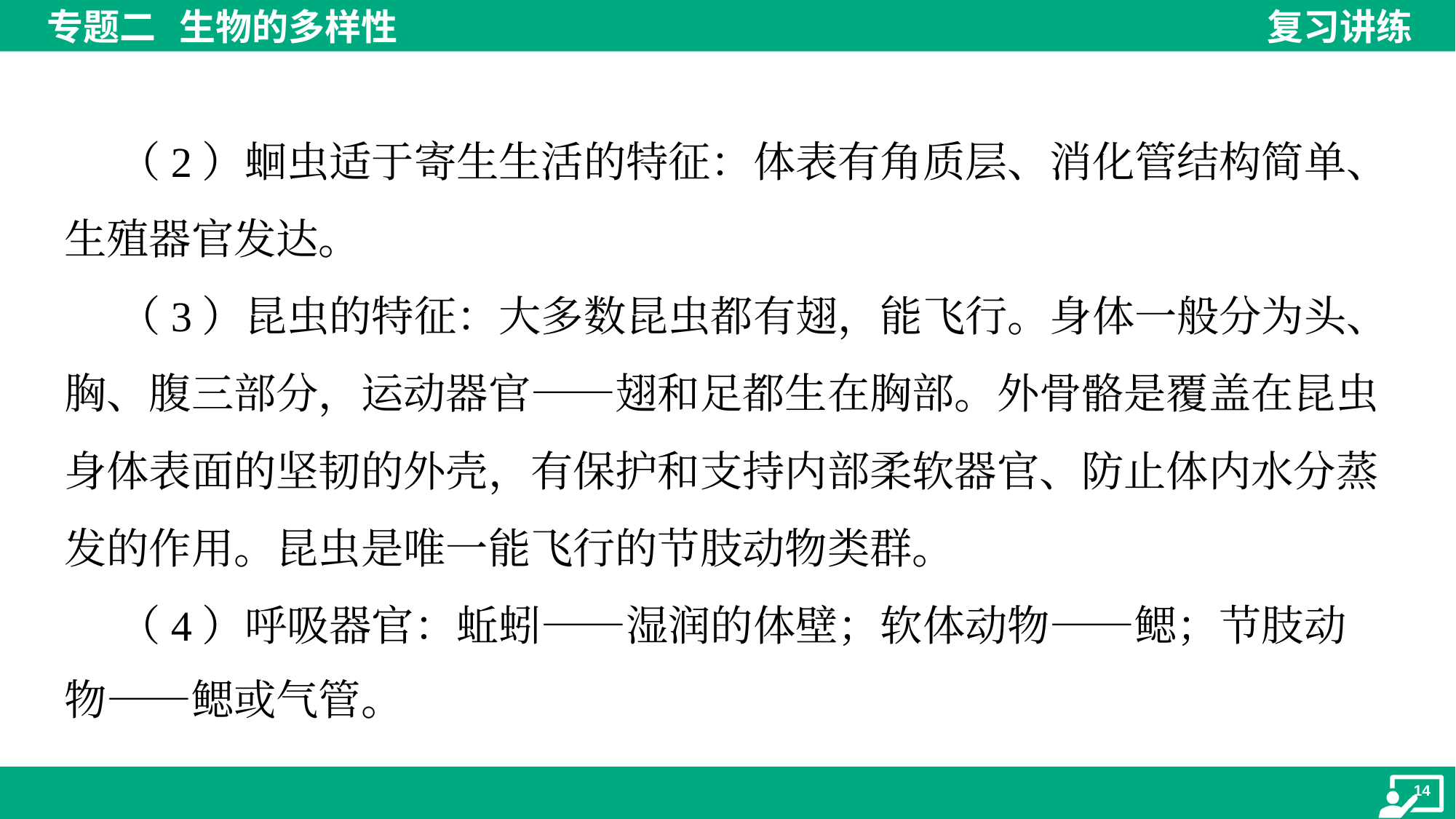

（2）蛔虫适于寄生生活的特征：体表有角质层、消化管结构简单、
生殖器官发达。
    （3）昆虫的特征：大多数昆虫都有翅，能飞行。身体一般分为头、
胸、腹三部分，运动器官——翅和足都生在胸部。外骨骼是覆盖在昆虫
身体表面的坚韧的外壳，有保护和支持内部柔软器官、防止体内水分蒸
发的作用。昆虫是唯一能飞行的节肢动物类群。
    （4）呼吸器官：蚯蚓——湿润的体壁；软体动物——鳃；节肢动
物——鳃或气管。